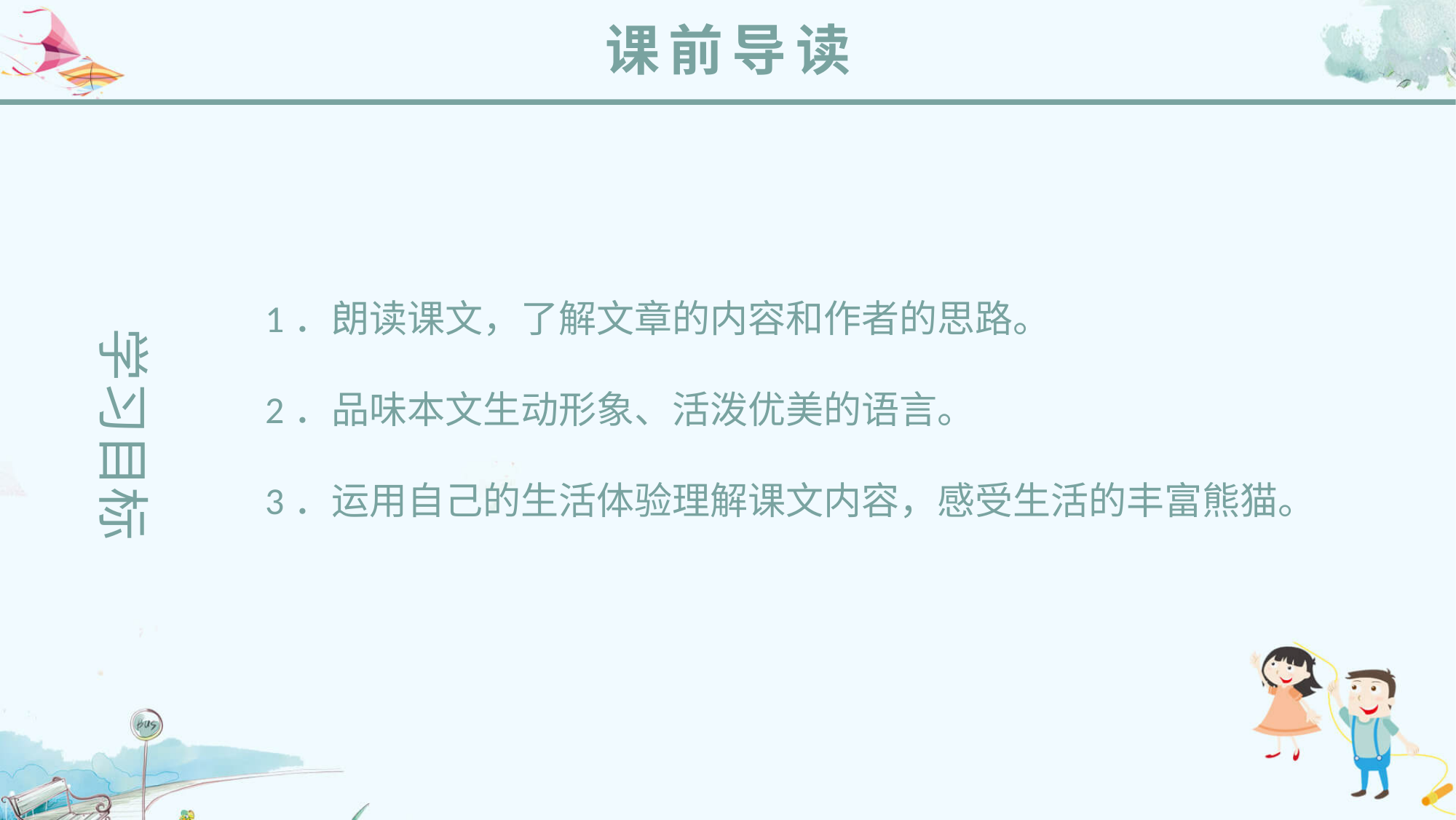

课前导读

1．朗读课文，了解文章的内容和作者的思路。
 
2．品味本文生动形象、活泼优美的语言。

3．运用自己的生活体验理解课文内容，感受生活的丰富熊猫。
学习目标